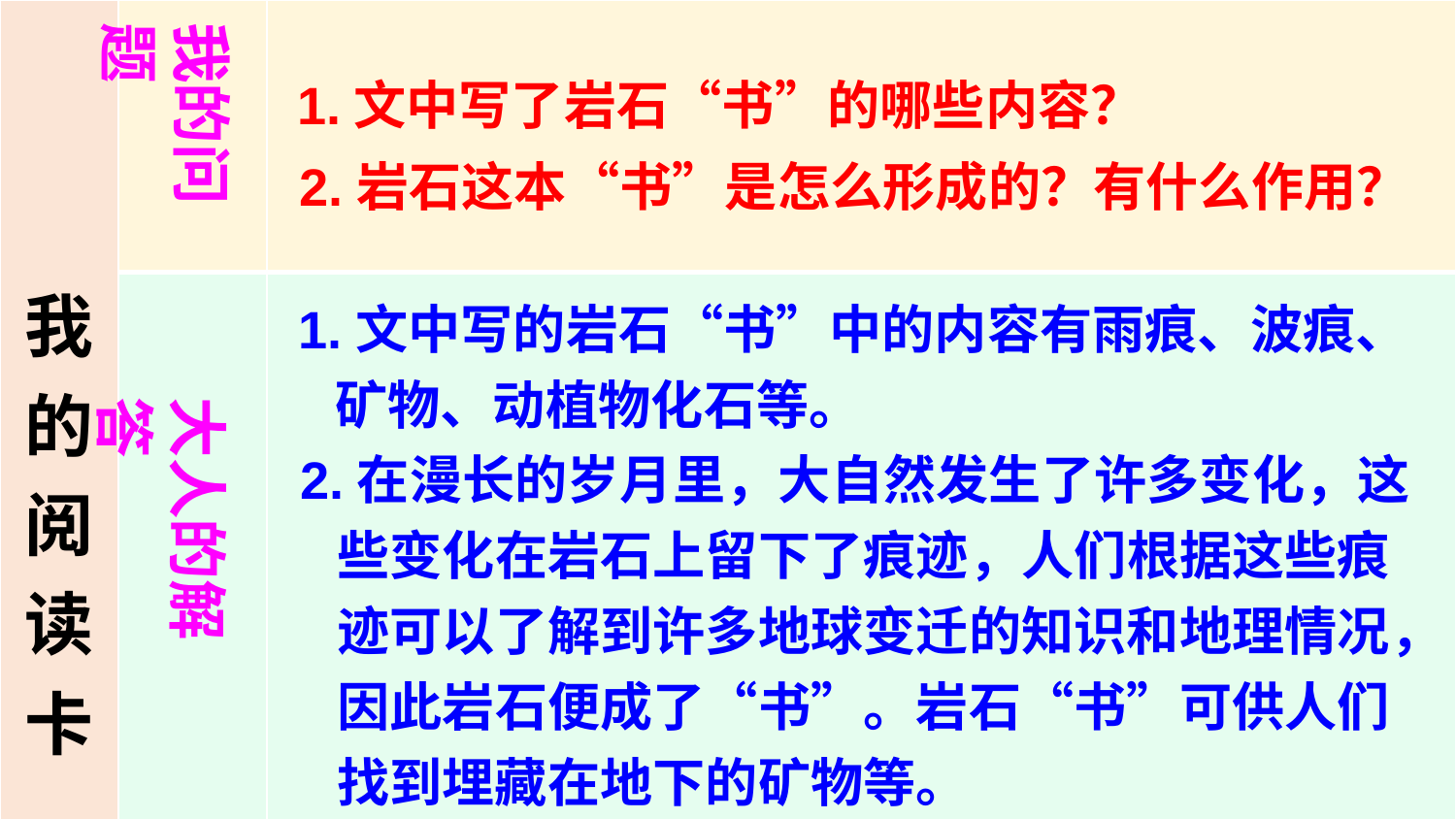

| 我的阅读卡 |  |  |
| --- | --- | --- |
|  |  |  |
我的问题
1.文中写了岩石“书”的哪些内容？
2.岩石这本“书”是怎么形成的？有什么作用？
1.文中写的岩石“书”中的内容有雨痕、波痕、
  矿物、动植物化石等。
大人的解答
2.在漫长的岁月里，大自然发生了许多变化，这
  些变化在岩石上留下了痕迹，人们根据这些痕
  迹可以了解到许多地球变迁的知识和地理情况，
  因此岩石便成了“书”。岩石“书”可供人们
  找到埋藏在地下的矿物等。